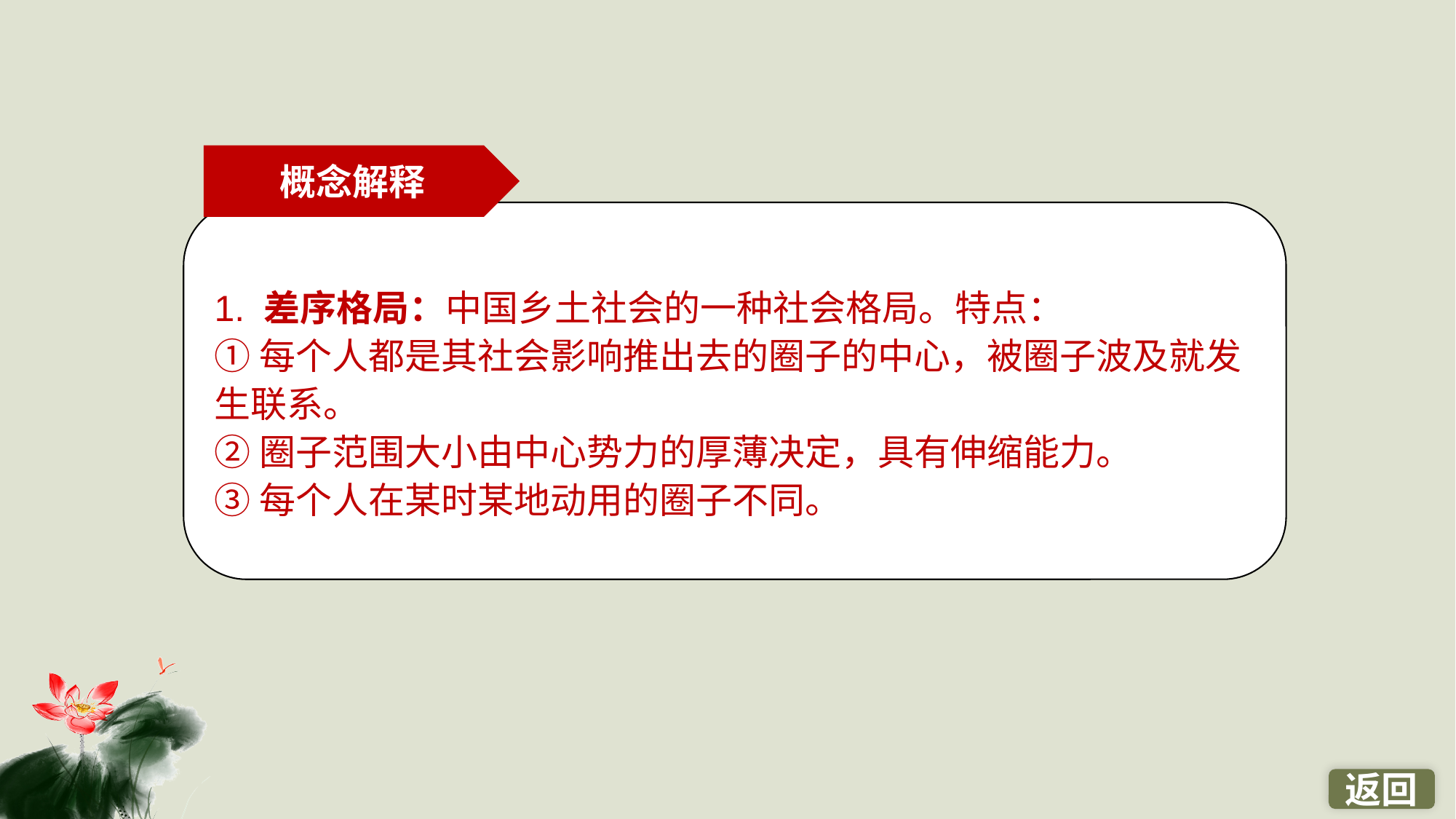

概念解释

1. 差序格局：中国乡土社会的一种社会格局。特点：
①每个人都是其社会影响推出去的圈子的中心，被圈子波及就发生联系。
②圈子范围大小由中心势力的厚薄决定，具有伸缩能力。
③每个人在某时某地动用的圈子不同。
返回